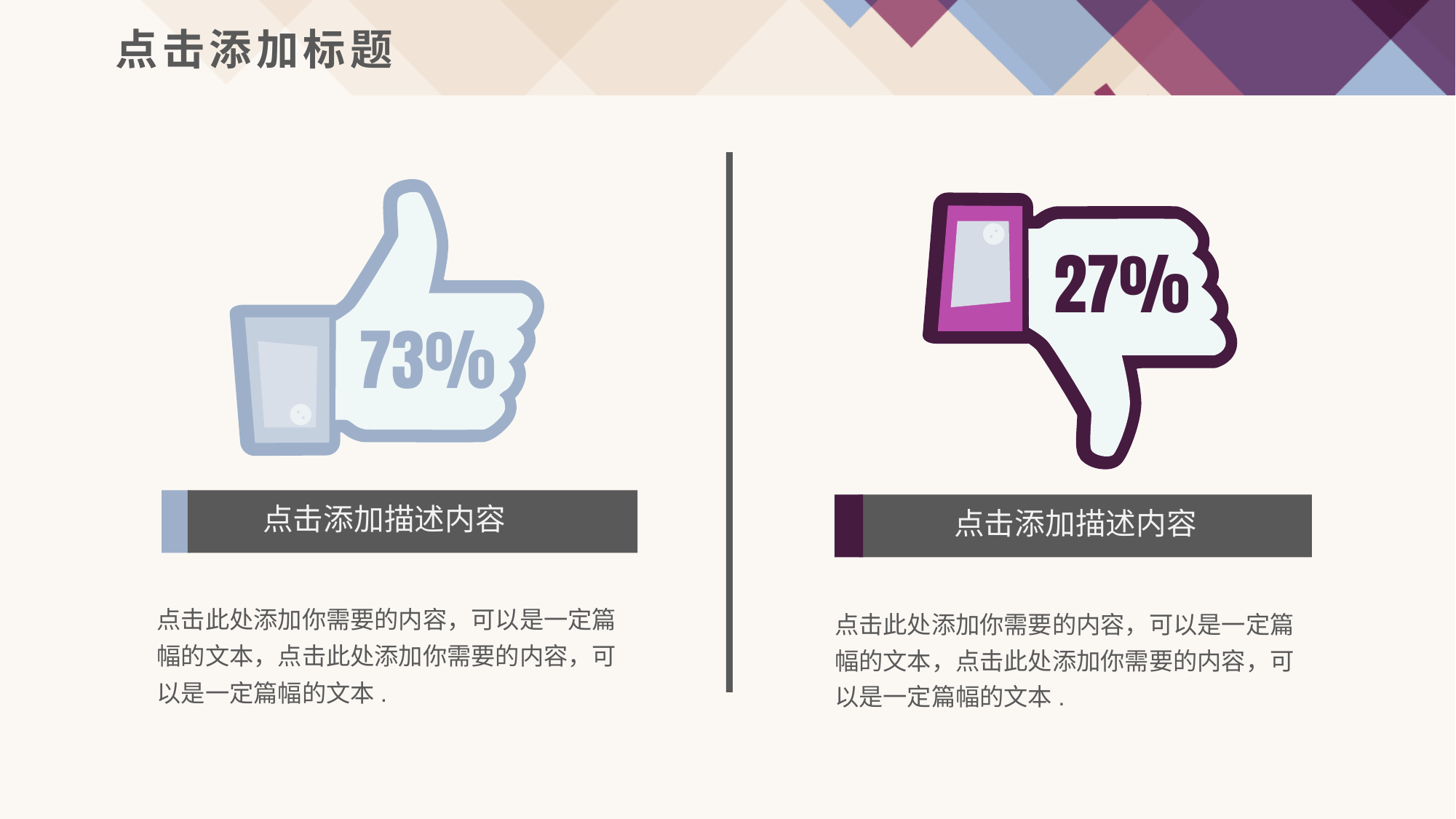

点击添加标题

73%

点击添加描述内容
点击此处添加你需要的内容，可以是一定篇幅的文本，点击此处添加你需要的内容，可以是一定篇幅的文本.

27%

点击添加描述内容
点击此处添加你需要的内容，可以是一定篇幅的文本，点击此处添加你需要的内容，可以是一定篇幅的文本.